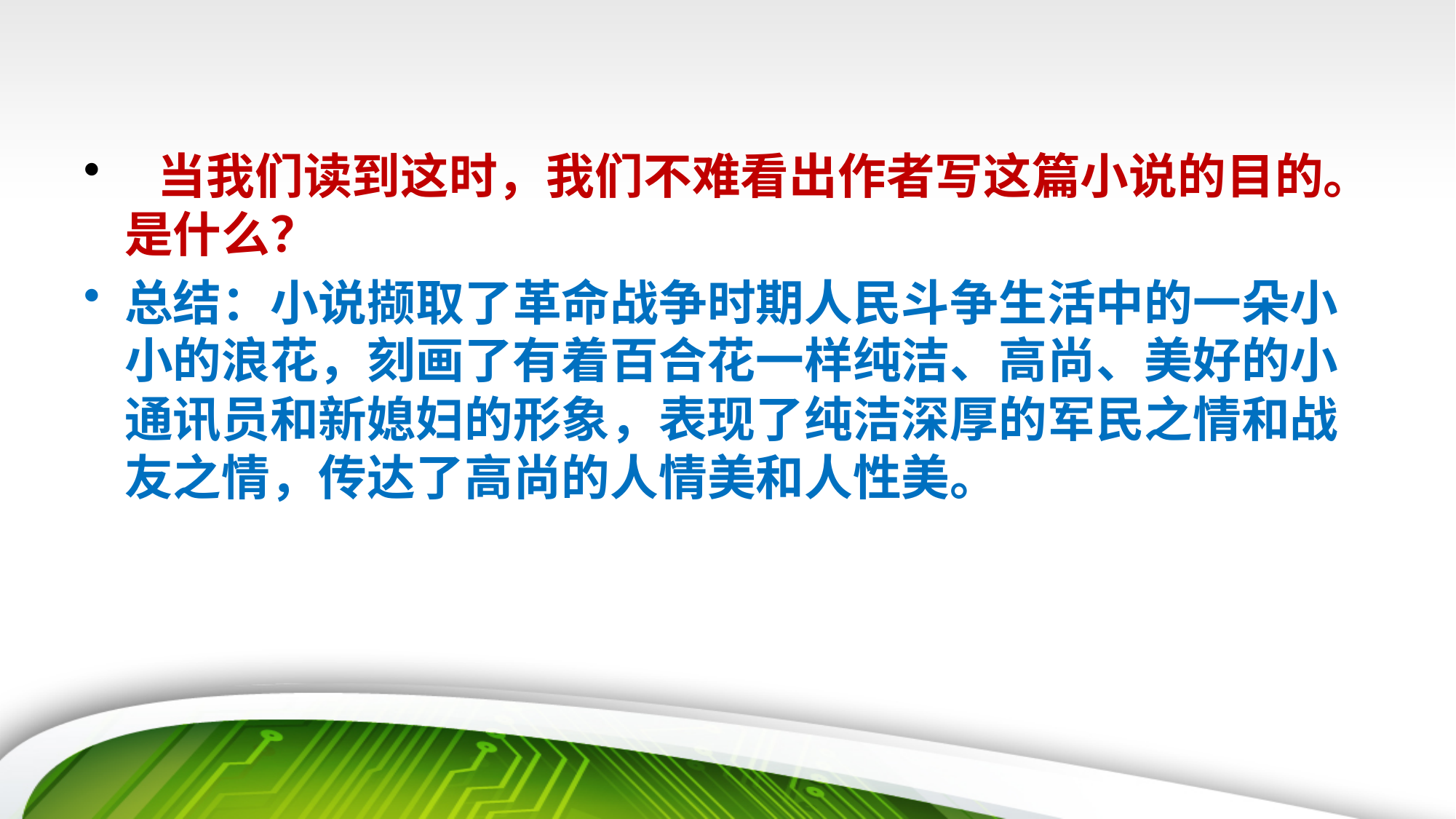

#
  当我们读到这时，我们不难看出作者写这篇小说的目的。是什么？
总结：小说撷取了革命战争时期人民斗争生活中的一朵小小的浪花，刻画了有着百合花一样纯洁、高尚、美好的小通讯员和新媳妇的形象，表现了纯洁深厚的军民之情和战友之情，传达了高尚的人情美和人性美。